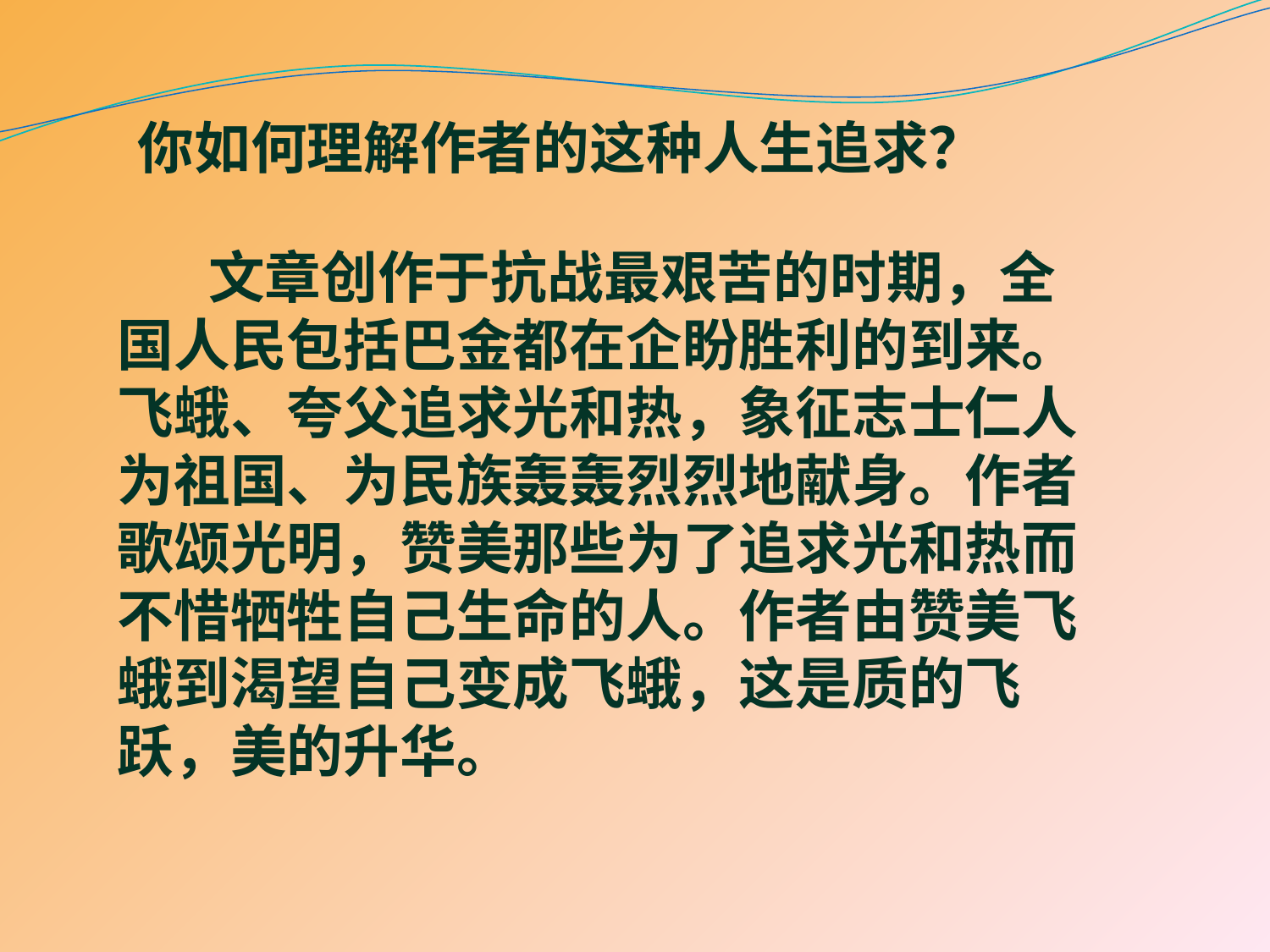

你如何理解作者的这种人生追求？
      文章创作于抗战最艰苦的时期，全国人民包括巴金都在企盼胜利的到来。飞蛾、夸父追求光和热，象征志士仁人为祖国、为民族轰轰烈烈地献身。作者歌颂光明，赞美那些为了追求光和热而不惜牺牲自己生命的人。作者由赞美飞蛾到渴望自己变成飞蛾，这是质的飞跃，美的升华。